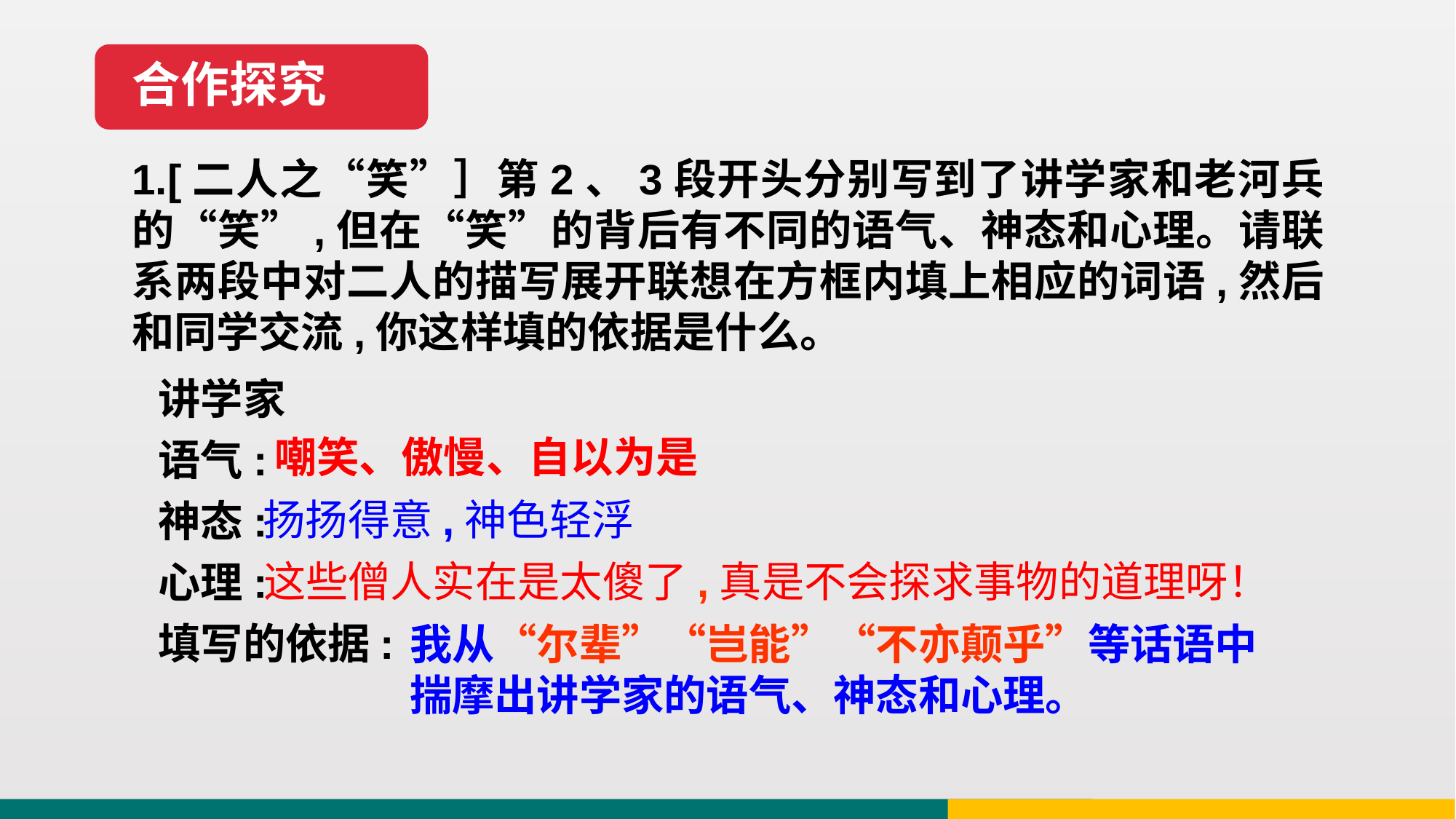

合作探究
1.[二人之“笑”］第2、3段开头分别写到了讲学家和老河兵的“笑”,但在“笑”的背后有不同的语气、神态和心理。请联系两段中对二人的描写展开联想在方框内填上相应的词语,然后和同学交流,你这样填的依据是什么。
讲学家
语气:
神态:
心理:
填写的依据:
嘲笑、傲慢、自以为是
扬扬得意,神色轻浮
这些僧人实在是太傻了,真是不会探求事物的道理呀！
我从“尔辈”“岂能”“不亦颠乎”等话语中揣摩出讲学家的语气、神态和心理。